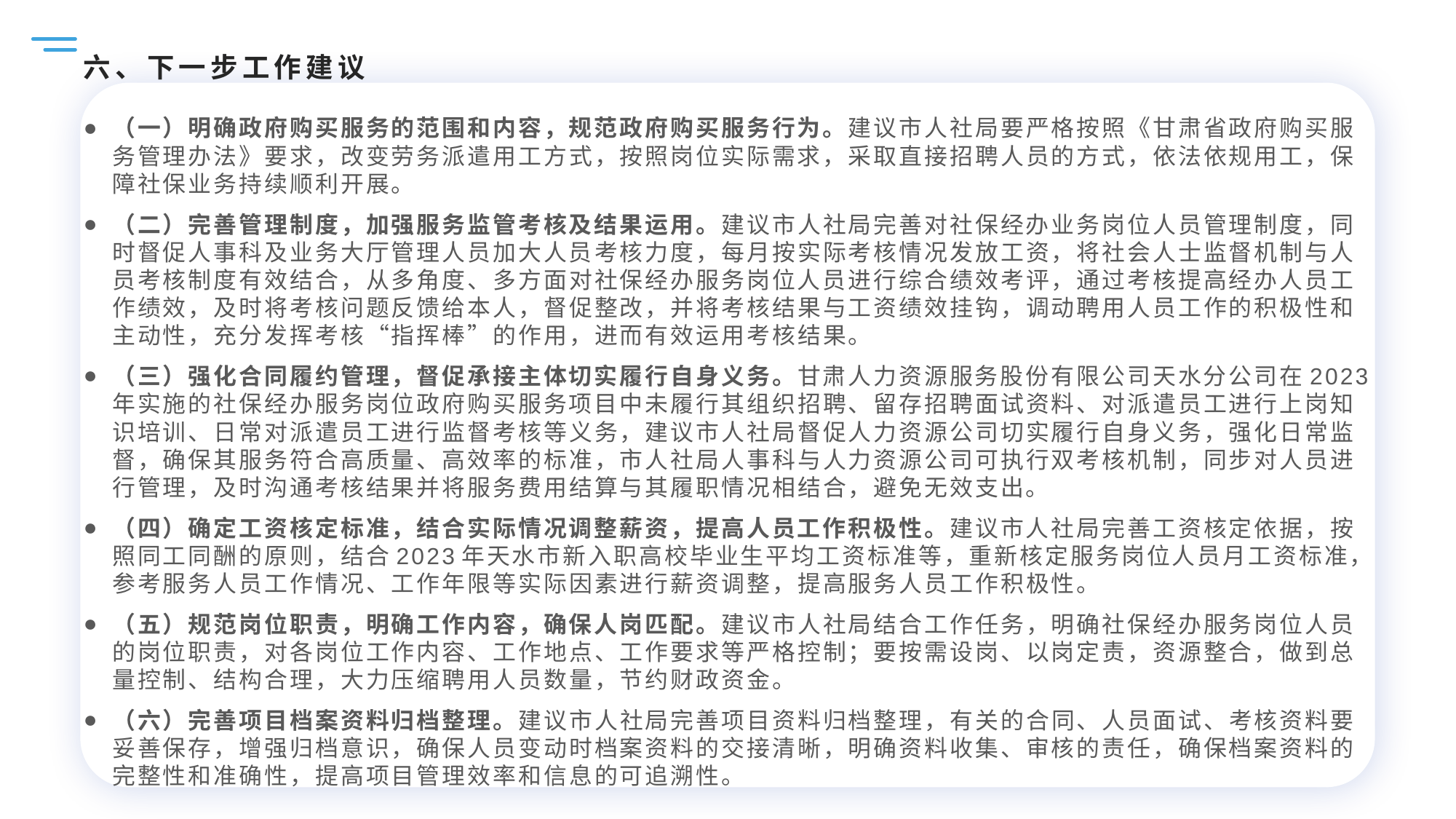

# 六、下一步工作建议

（一）明确政府购买服务的范围和内容，规范政府购买服务行为。建议市人社局要严格按照《甘肃省政府购买服务管理办法》要求，改变劳务派遣用工方式，按照岗位实际需求，采取直接招聘人员的方式，依法依规用工，保障社保业务持续顺利开展。
（二）完善管理制度，加强服务监管考核及结果运用。建议市人社局完善对社保经办业务岗位人员管理制度，同时督促人事科及业务大厅管理人员加大人员考核力度，每月按实际考核情况发放工资，将社会人士监督机制与人员考核制度有效结合，从多角度、多方面对社保经办服务岗位人员进行综合绩效考评，通过考核提高经办人员工作绩效，及时将考核问题反馈给本人，督促整改，并将考核结果与工资绩效挂钩，调动聘用人员工作的积极性和主动性，充分发挥考核“指挥棒”的作用，进而有效运用考核结果。
（三）强化合同履约管理，督促承接主体切实履行自身义务。甘肃人力资源服务股份有限公司天水分公司在2023年实施的社保经办服务岗位政府购买服务项目中未履行其组织招聘、留存招聘面试资料、对派遣员工进行上岗知识培训、日常对派遣员工进行监督考核等义务，建议市人社局督促人力资源公司切实履行自身义务，强化日常监督，确保其服务符合高质量、‌高效率的标准，市人社局人事科与人力资源公司可执行双考核机制，同步对人员进行管理，及时沟通考核结果并将服务费用结算与其履职情况相结合，避免无效支出。
（四）确定工资核定标准，结合实际情况调整薪资，提高人员工作积极性。建议市人社局完善工资核定依据，按照同工同酬的原则，结合2023年天水市新入职高校毕业生平均工资标准等，重新核定服务岗位人员月工资标准，参考服务人员工作情况、工作年限等实际因素进行薪资调整，提高服务人员工作积极性。
（五）规范岗位职责，明确工作内容，确保人岗匹配。建议市人社局结合工作任务，明确社保经办服务岗位人员的岗位职责，对各岗位工作内容、工作地点、工作要求等严格控制；要按需设岗、以岗定责，资源整合，做到总量控制、结构合理，大力压缩聘用人员数量，节约财政资金。
（六）完善项目档案资料归档整理。建议市人社局完善项目资料归档整理，有关的合同、人员面试、考核资料要妥善保存，增强归档意识，‌确保人员变动时档案资料的交接清晰，明确资料收集、‌审核的责任，‌确保档案资料的完整性和准确性，提高项目管理效率和信息的可追溯性。‌